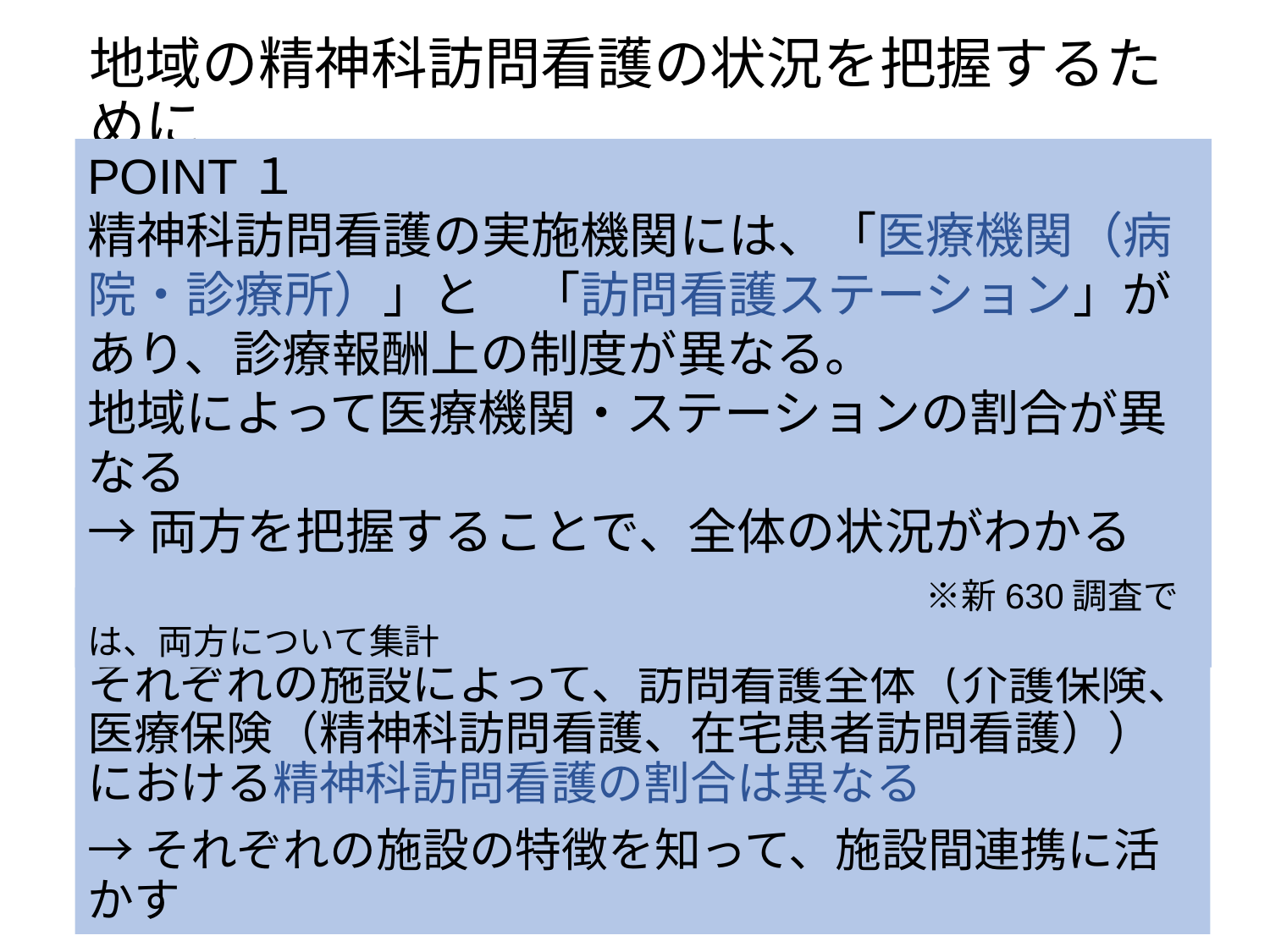

# 地域の精神科訪問看護の状況を把握するために
POINT１
精神科訪問看護の実施機関には、「医療機関（病院・診療所）」と　「訪問看護ステーション」があり、診療報酬上の制度が異なる。
地域によって医療機関・ステーションの割合が異なる
→両方を把握することで、全体の状況がわかる
　　　　　　　　　　　　　　　　　※新630調査では、両方について集計
POINT２
それぞれの施設によって、訪問看護全体（介護保険、医療保険（精神科訪問看護、在宅患者訪問看護））における精神科訪問看護の割合は異なる
→それぞれの施設の特徴を知って、施設間連携に活かす